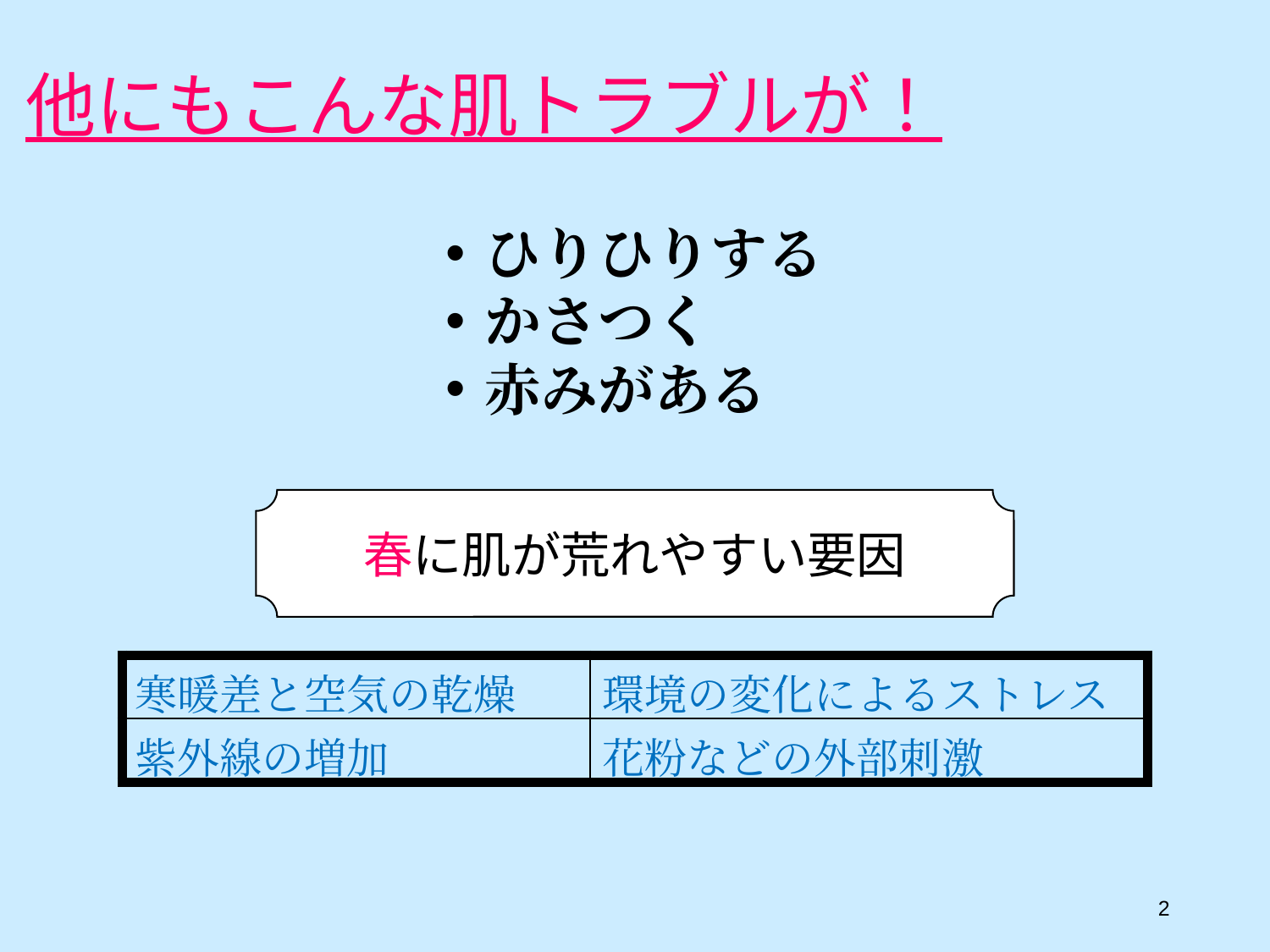

他にもこんな肌トラブルが！
ひりひりする
かさつく
赤みがある
春に肌が荒れやすい要因
| 寒暖差と空気の乾燥 | 環境の変化によるストレス |
| --- | --- |
| 紫外線の増加 | 花粉などの外部刺激 |
2